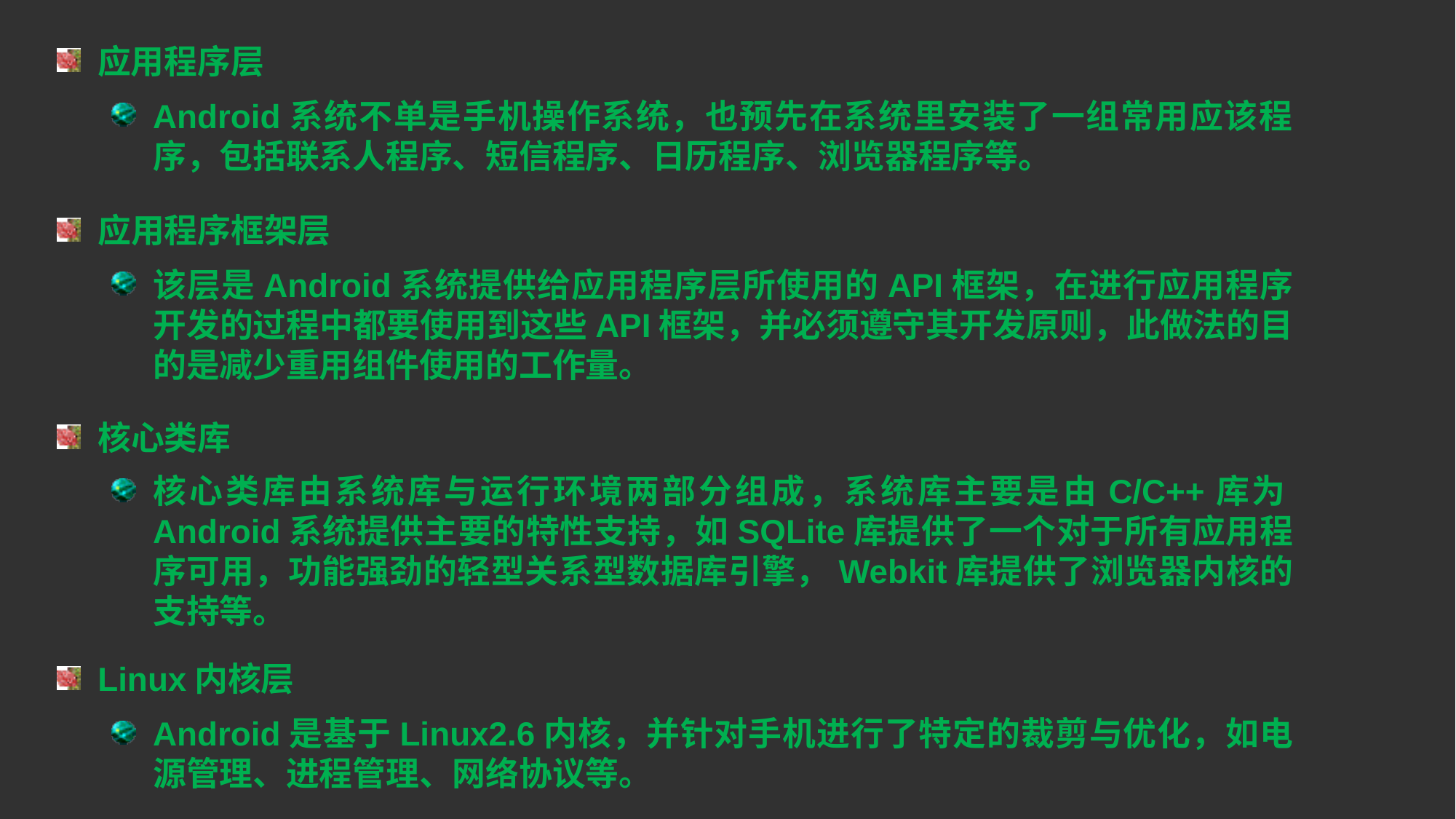

应用程序层

Android系统不单是手机操作系统，也预先在系统里安装了一组常用应该程序，包括联系人程序、短信程序、日历程序、浏览器程序等。
应用程序框架层

该层是Android系统提供给应用程序层所使用的API框架，在进行应用程序开发的过程中都要使用到这些API框架，并必须遵守其开发原则，此做法的目的是减少重用组件使用的工作量。
核心类库

核心类库由系统库与运行环境两部分组成，系统库主要是由C/C++库为Android系统提供主要的特性支持，如SQLite库提供了一个对于所有应用程序可用，功能强劲的轻型关系型数据库引擎，Webkit库提供了浏览器内核的支持等。
Linux内核层

Android是基于Linux2.6内核，并针对手机进行了特定的裁剪与优化，如电源管理、进程管理、网络协议等。